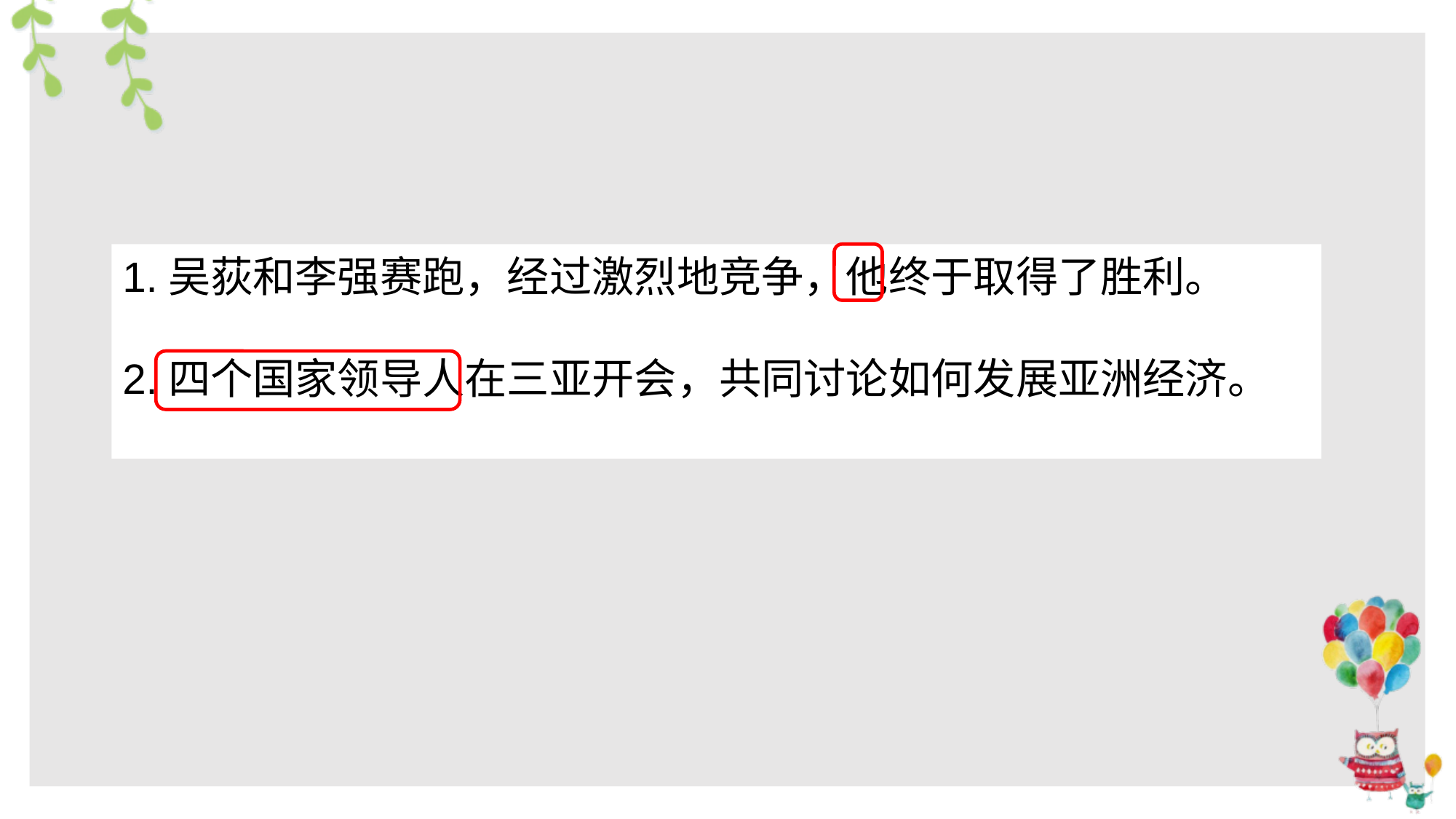

#
1.吴荻和李强赛跑，经过激烈地竞争，他终于取得了胜利。

2.四个国家领导人在三亚开会，共同讨论如何发展亚洲经济。